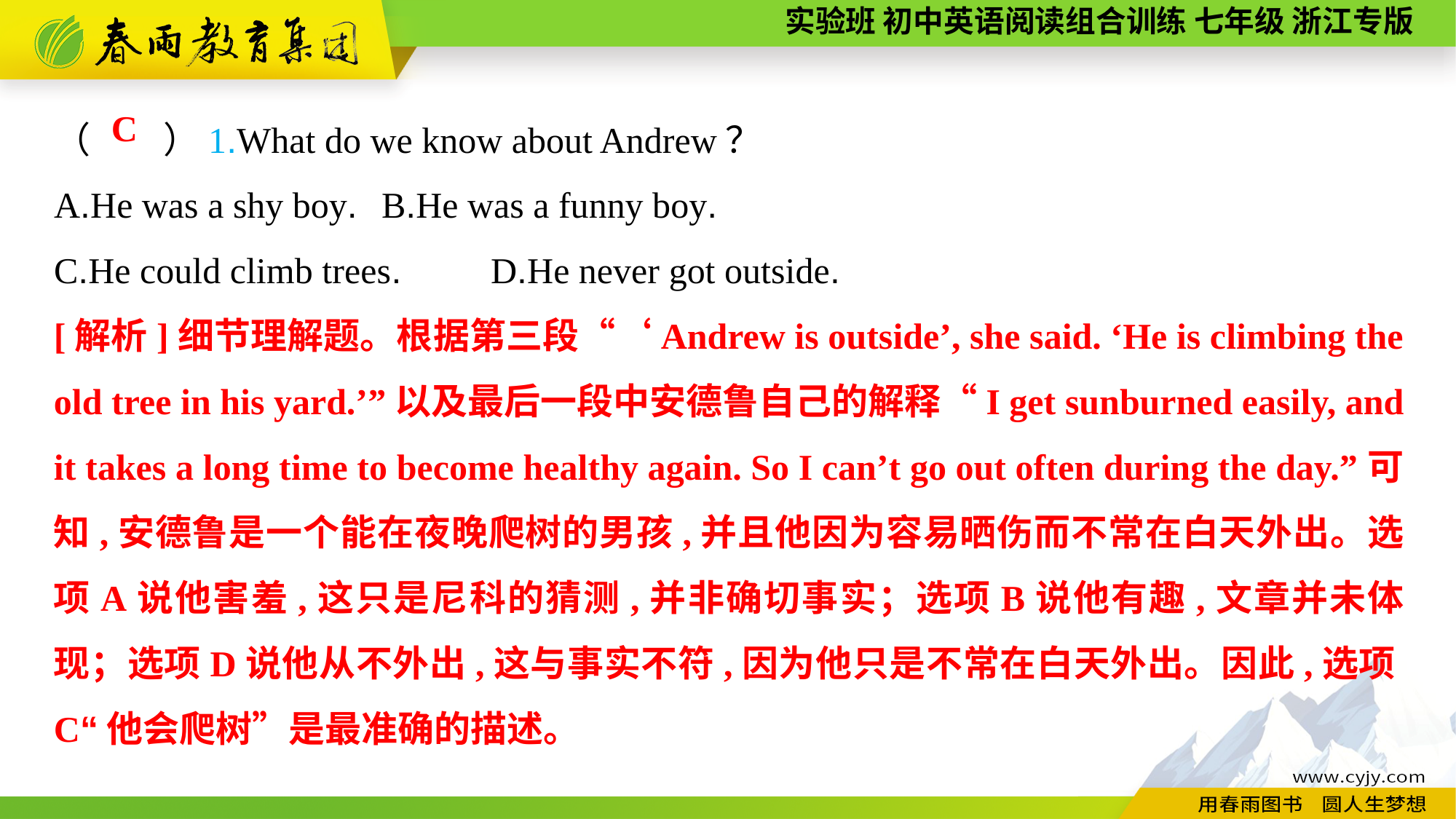

（　　）1.What do we know about Andrew？
A.He was a shy boy.	B.He was a funny boy.
C.He could climb trees.	D.He never got outside.
C
[解析]细节理解题。根据第三段“‘Andrew is outside’, she said. ‘He is climbing the old tree in his yard.’”以及最后一段中安德鲁自己的解释“I get sunburned easily, and it takes a long time to become healthy again. So I can’t go out often during the day.”可知,安德鲁是一个能在夜晚爬树的男孩,并且他因为容易晒伤而不常在白天外出。选项A说他害羞,这只是尼科的猜测,并非确切事实；选项B说他有趣,文章并未体现；选项D说他从不外出,这与事实不符,因为他只是不常在白天外出。因此,选项C“他会爬树”是最准确的描述。